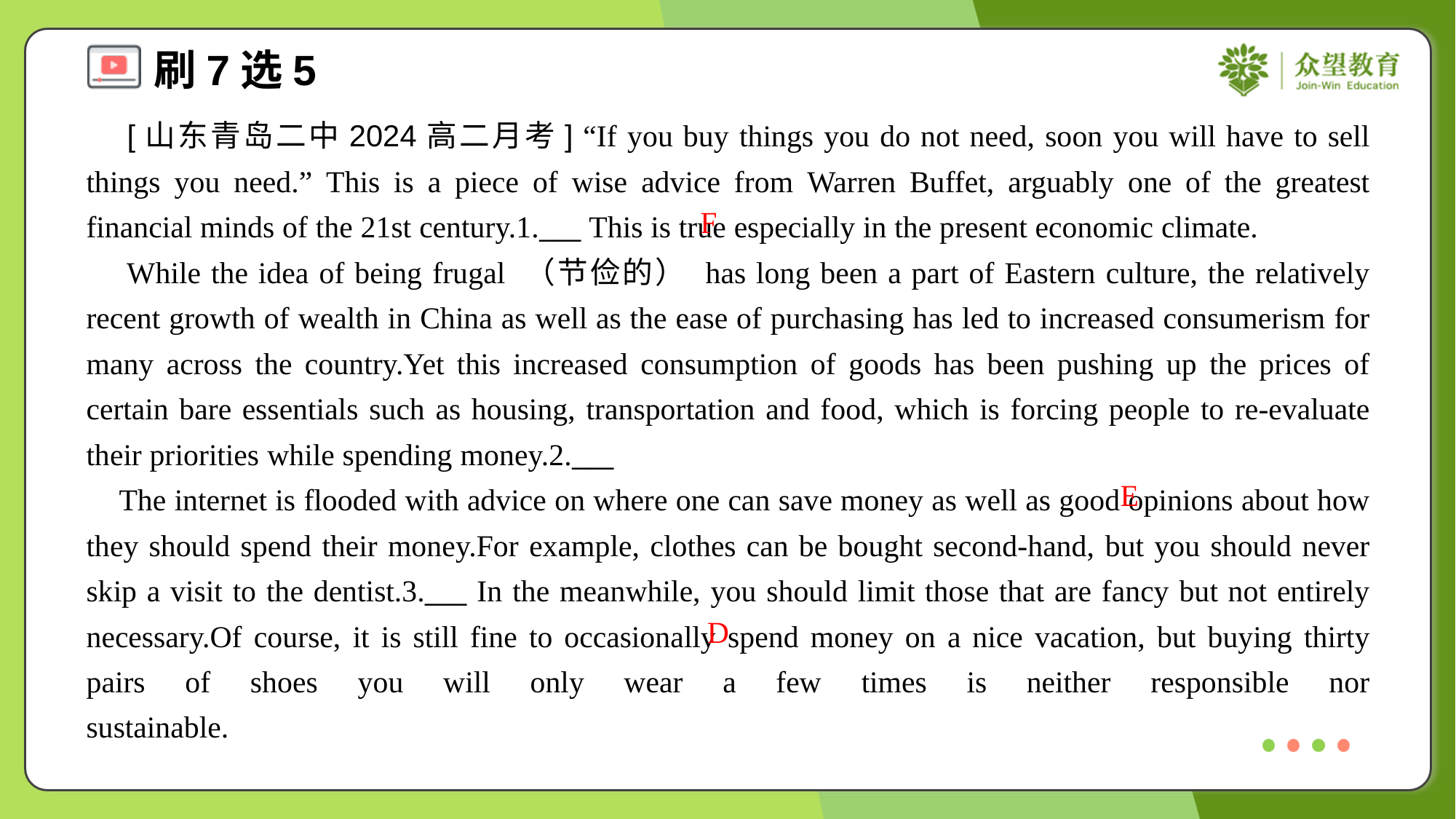

[山东青岛二中2024高二月考] “If you buy things you do not need, soon you will have to sell things you need.” This is a piece of wise advice from Warren Buffet, arguably one of the greatest financial minds of the 21st century.1.___ This is true especially in the present economic climate.
    While the idea of being frugal （节俭的） has long been a part of Eastern culture, the relatively recent growth of wealth in China as well as the ease of purchasing has led to increased consumerism for many across the country.Yet this increased consumption of goods has been pushing up the prices of certain bare essentials such as housing, transportation and food, which is forcing people to re-evaluate their priorities while spending money.2.___
    The internet is flooded with advice on where one can save money as well as good opinions about how they should spend their money.For example, clothes can be bought second-hand, but you should never skip a visit to the dentist.3.___ In the meanwhile, you should limit those that are fancy but not entirely necessary.Of course, it is still fine to occasionally spend money on a nice vacation, but buying thirty pairs of shoes you will only wear a few times is neither responsible nor sustainable.#3
F
E
D